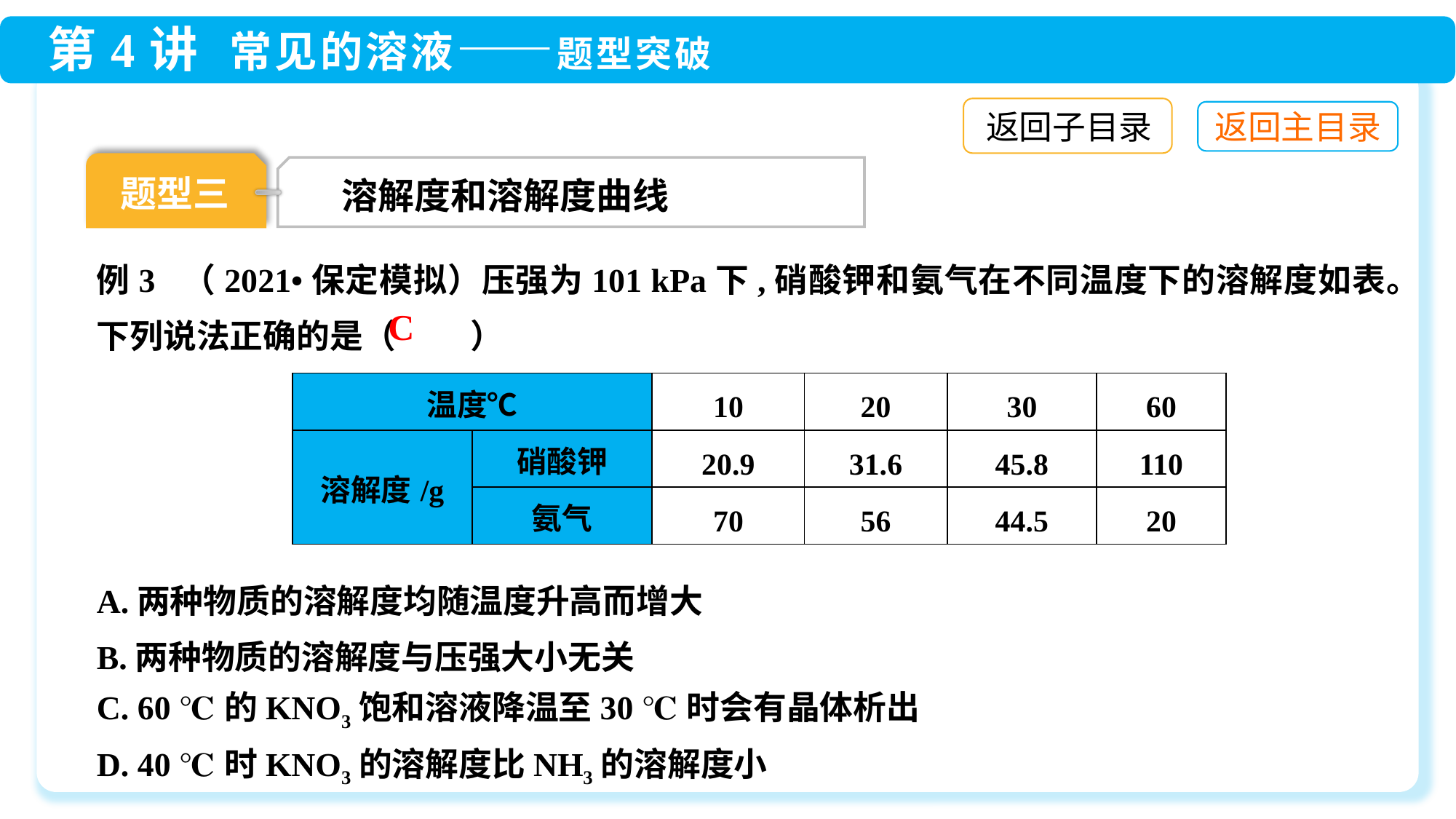

返回子目录
题型三
溶解度和溶解度曲线

例3  （2021•保定模拟）压强为101 kPa下,硝酸钾和氨气在不同温度下的溶解度如表。下列说法正确的是（ 　　）
C
| 温度℃ |  | 10 | 20 | 30 | 60 |
| --- | --- | --- | --- | --- | --- |
| 溶解度/g | 硝酸钾 | 20.9 | 31.6 | 45.8 | 110 |
|  | 氨气 | 70 | 56 | 44.5 | 20 |
A.两种物质的溶解度均随温度升高而增大
B.两种物质的溶解度与压强大小无关
C. 60 ℃的KNO3饱和溶液降温至30 ℃时会有晶体析出
D. 40 ℃时KNO3的溶解度比NH3的溶解度小